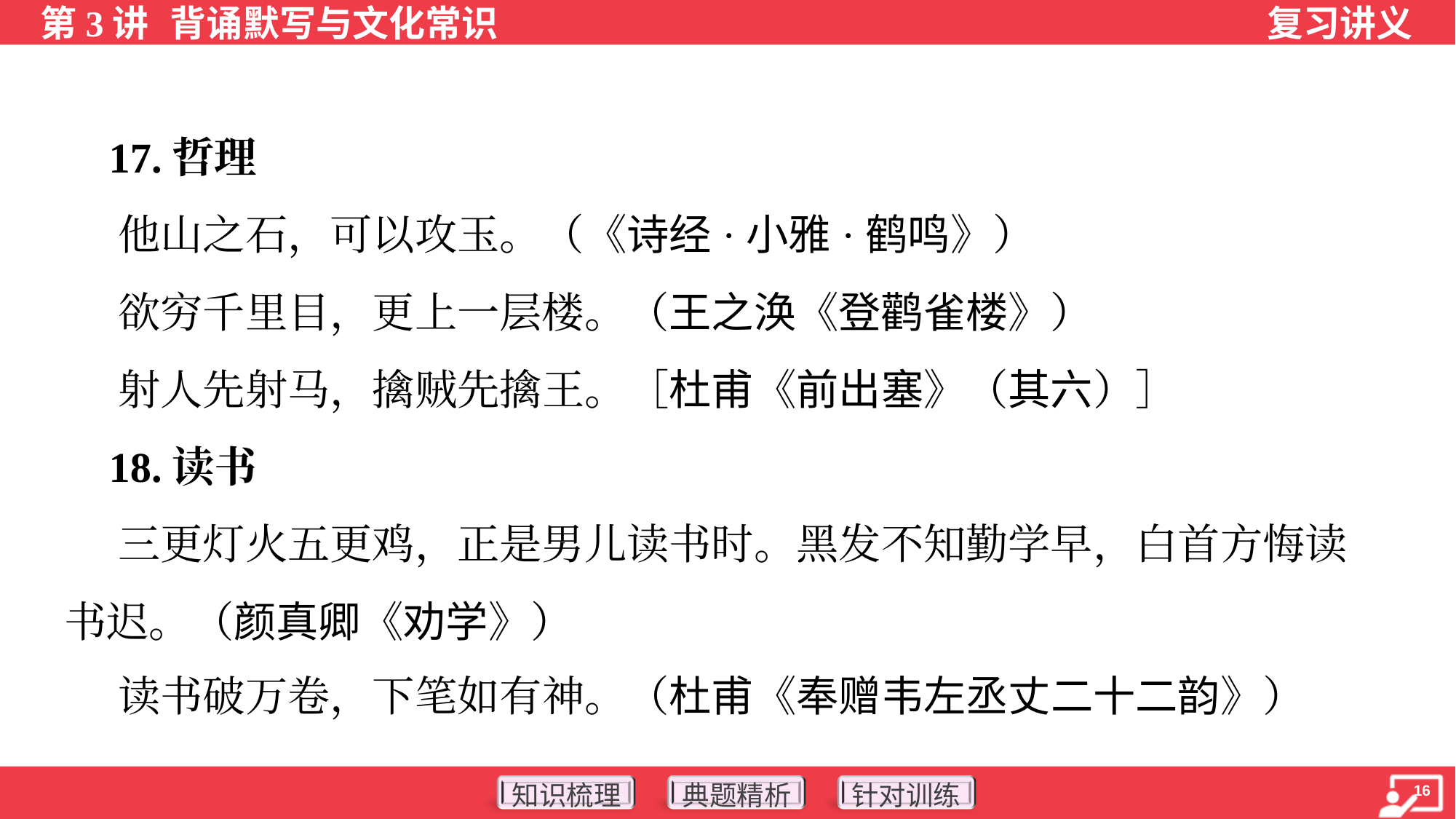

17.哲理
    他山之石，可以攻玉。（《诗经·小雅·鹤鸣》）
    欲穷千里目，更上一层楼。（王之涣《登鹳雀楼》）
    射人先射马，擒贼先擒王。［杜甫《前出塞》（其六）］
    18.读书
    三更灯火五更鸡，正是男儿读书时。黑发不知勤学早，白首方悔读
书迟。（颜真卿《劝学》）
    读书破万卷，下笔如有神。（杜甫《奉赠韦左丞丈二十二韵》）